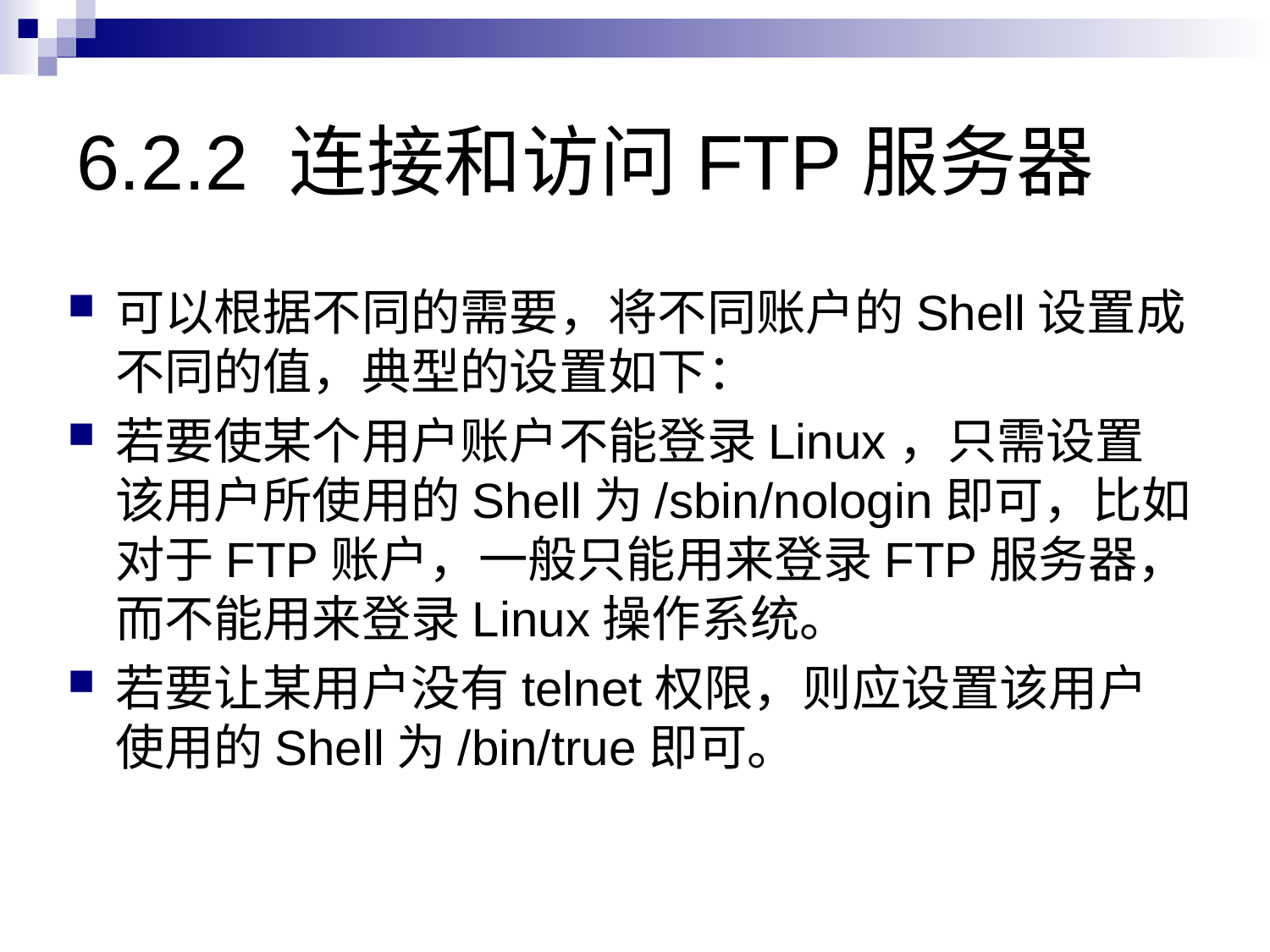

# 6.2.2 连接和访问FTP服务器
可以根据不同的需要，将不同账户的Shell设置成不同的值，典型的设置如下：
若要使某个用户账户不能登录Linux，只需设置该用户所使用的Shell为/sbin/nologin即可，比如对于FTP账户，一般只能用来登录FTP服务器，而不能用来登录Linux操作系统。
若要让某用户没有telnet权限，则应设置该用户使用的Shell为/bin/true即可。